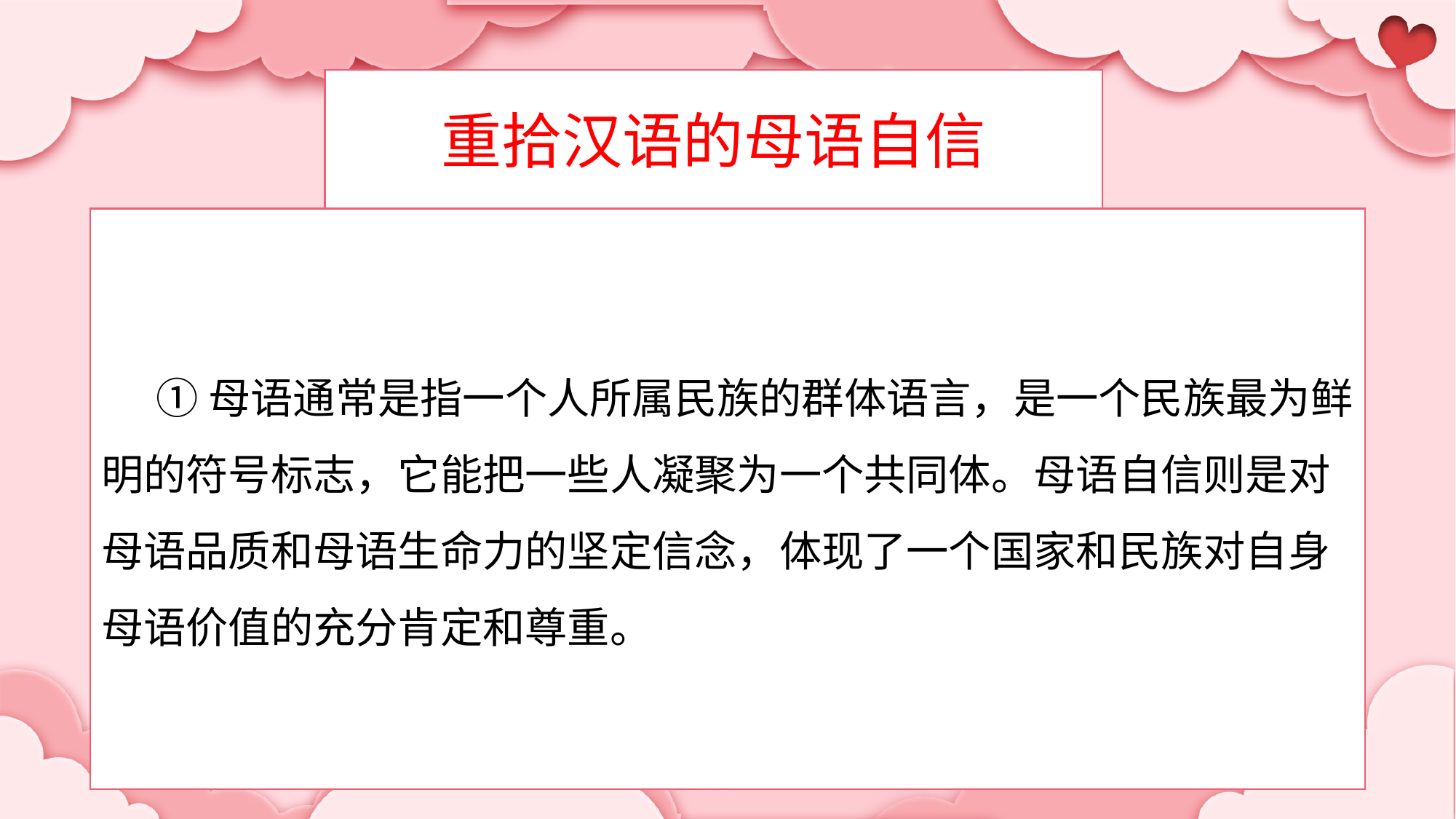

重拾汉语的母语自信
①母语通常是指一个人所属民族的群体语言，是一个民族最为鲜明的符号标志，它能把一些人凝聚为一个共同体。母语自信则是对母语品质和母语生命力的坚定信念，体现了一个国家和民族对自身母语价值的充分肯定和尊重。